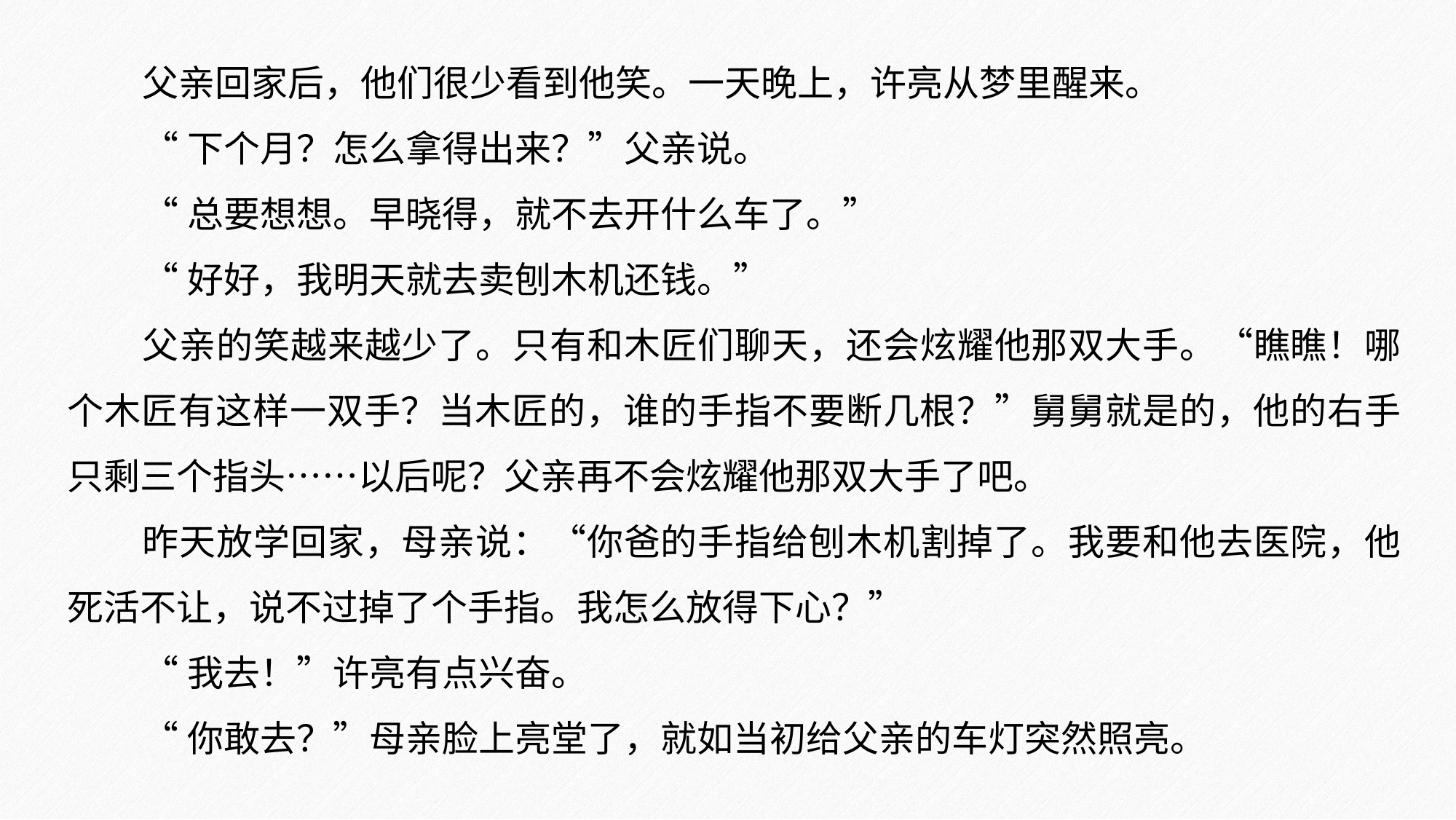

父亲回家后，他们很少看到他笑。一天晚上，许亮从梦里醒来。
“下个月？怎么拿得出来？”父亲说。
“总要想想。早晓得，就不去开什么车了。”
“好好，我明天就去卖刨木机还钱。”
父亲的笑越来越少了。只有和木匠们聊天，还会炫耀他那双大手。“瞧瞧！哪个木匠有这样一双手？当木匠的，谁的手指不要断几根？”舅舅就是的，他的右手只剩三个指头……以后呢？父亲再不会炫耀他那双大手了吧。
昨天放学回家，母亲说：“你爸的手指给刨木机割掉了。我要和他去医院，他死活不让，说不过掉了个手指。我怎么放得下心？”
“我去！”许亮有点兴奋。
“你敢去？”母亲脸上亮堂了，就如当初给父亲的车灯突然照亮。